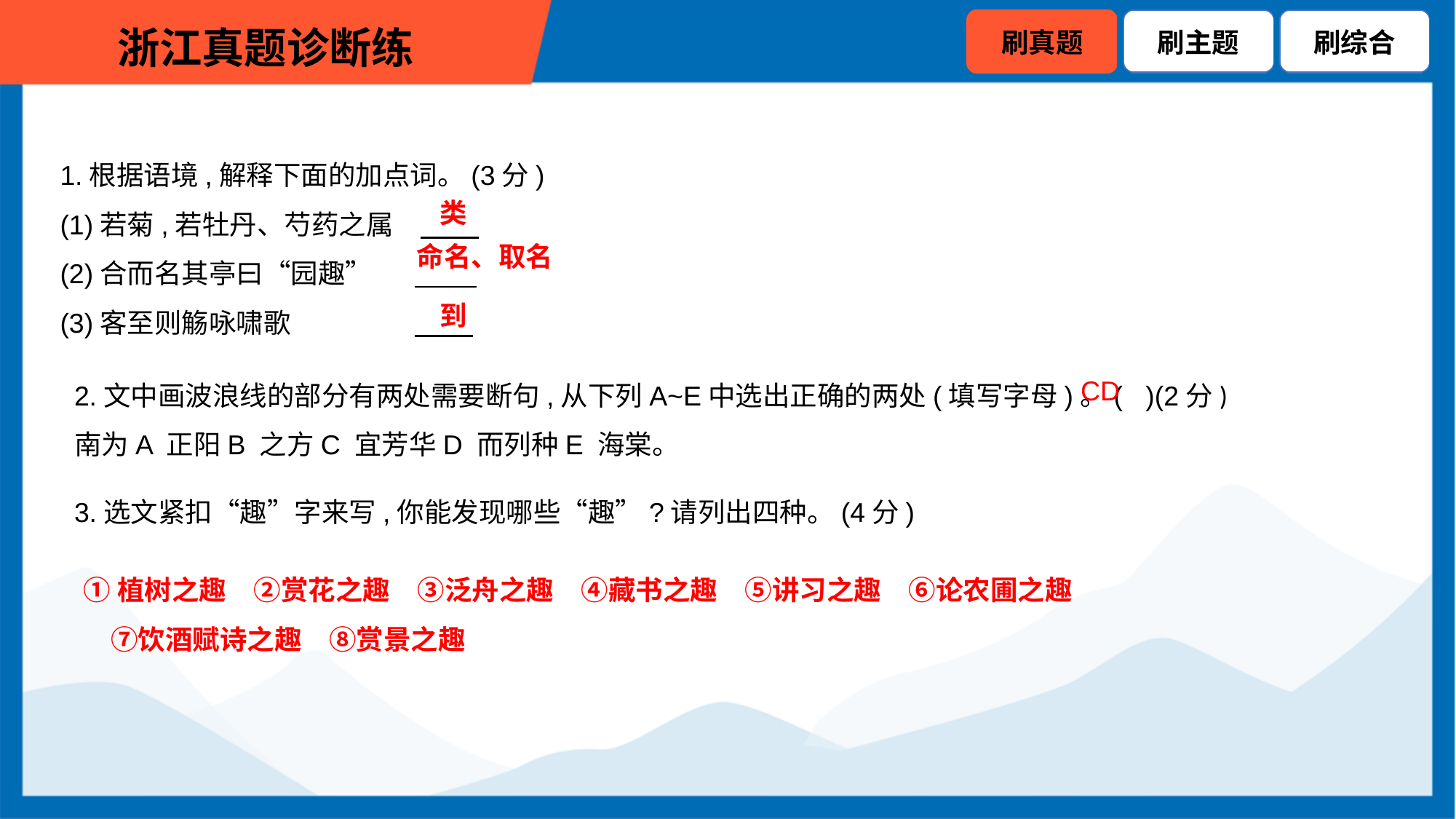

1.根据语境,解释下面的加点词。(3分)
(1)若菊,若牡丹、芍药之属
(2)合而名其亭曰“园趣”
(3)客至则觞咏啸歌
类
命名、取名
到
2.文中画波浪线的部分有两处需要断句,从下列A~E中选出正确的两处(填写字母)。(   )(2分)
南为A 正阳B 之方C 宜芳华D 而列种E 海棠。
CD
3.选文紧扣“趣”字来写,你能发现哪些“趣”?请列出四种。(4分)
①植树之趣　②赏花之趣　③泛舟之趣　④藏书之趣　⑤讲习之趣　⑥论农圃之趣　⑦饮酒赋诗之趣　⑧赏景之趣